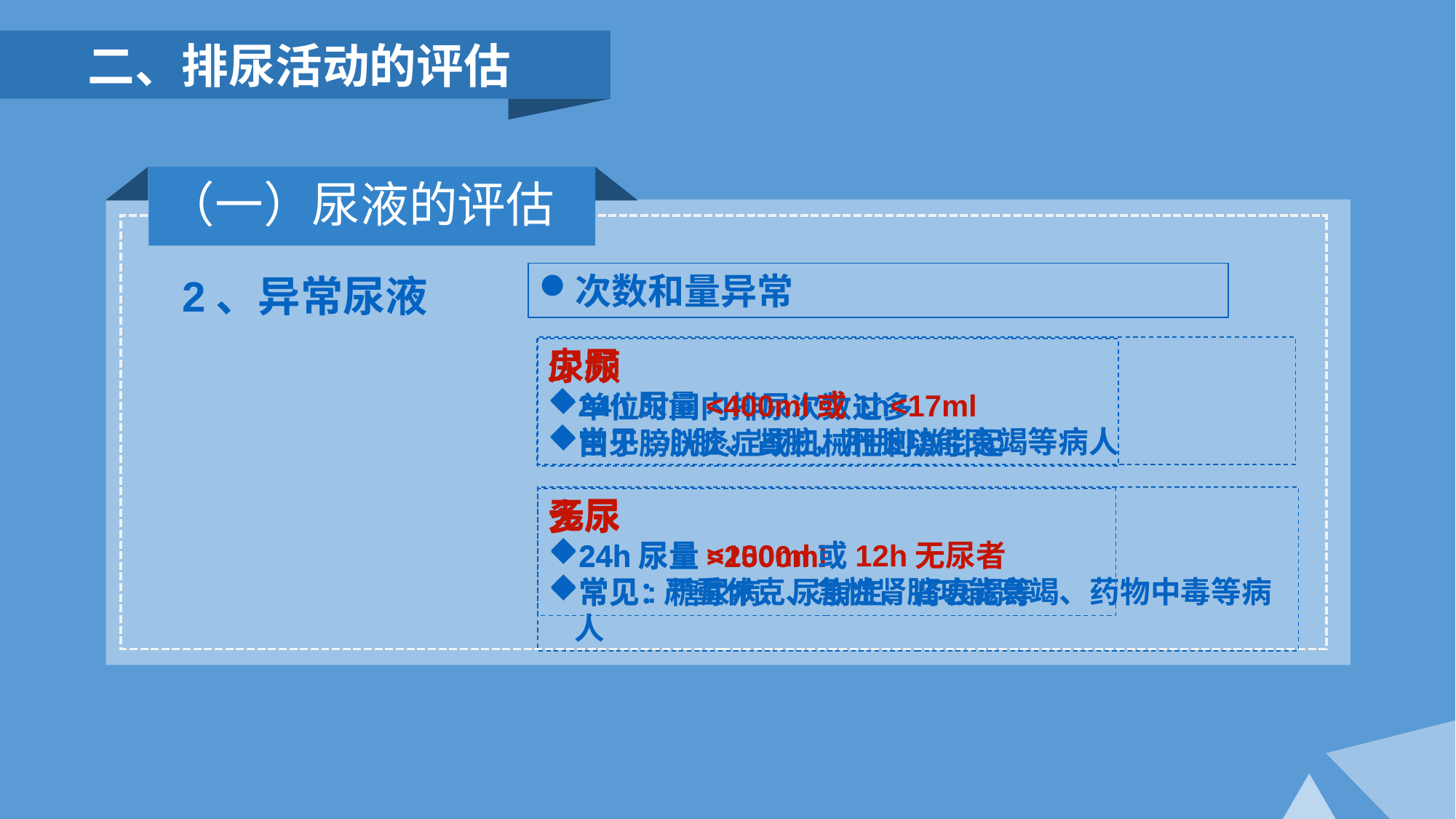

二、排尿活动的评估

（一）尿液的评估

2、异常尿液

次数和量异常
少尿
24h尿量<400ml或1h<17ml
常见:心脏、肾脏、肝脏功能衰竭等病人
尿频
单位时间内排尿次数过多
由于膀胱炎症或机械性刺激引起
无尿
24h尿量<100ml或12h无尿者
常见:严重休克、急性肾脏功能衰竭、药物中毒等病人
多尿
24h尿量>2500ml
常见：糖尿病、尿崩症、肾衰竭等